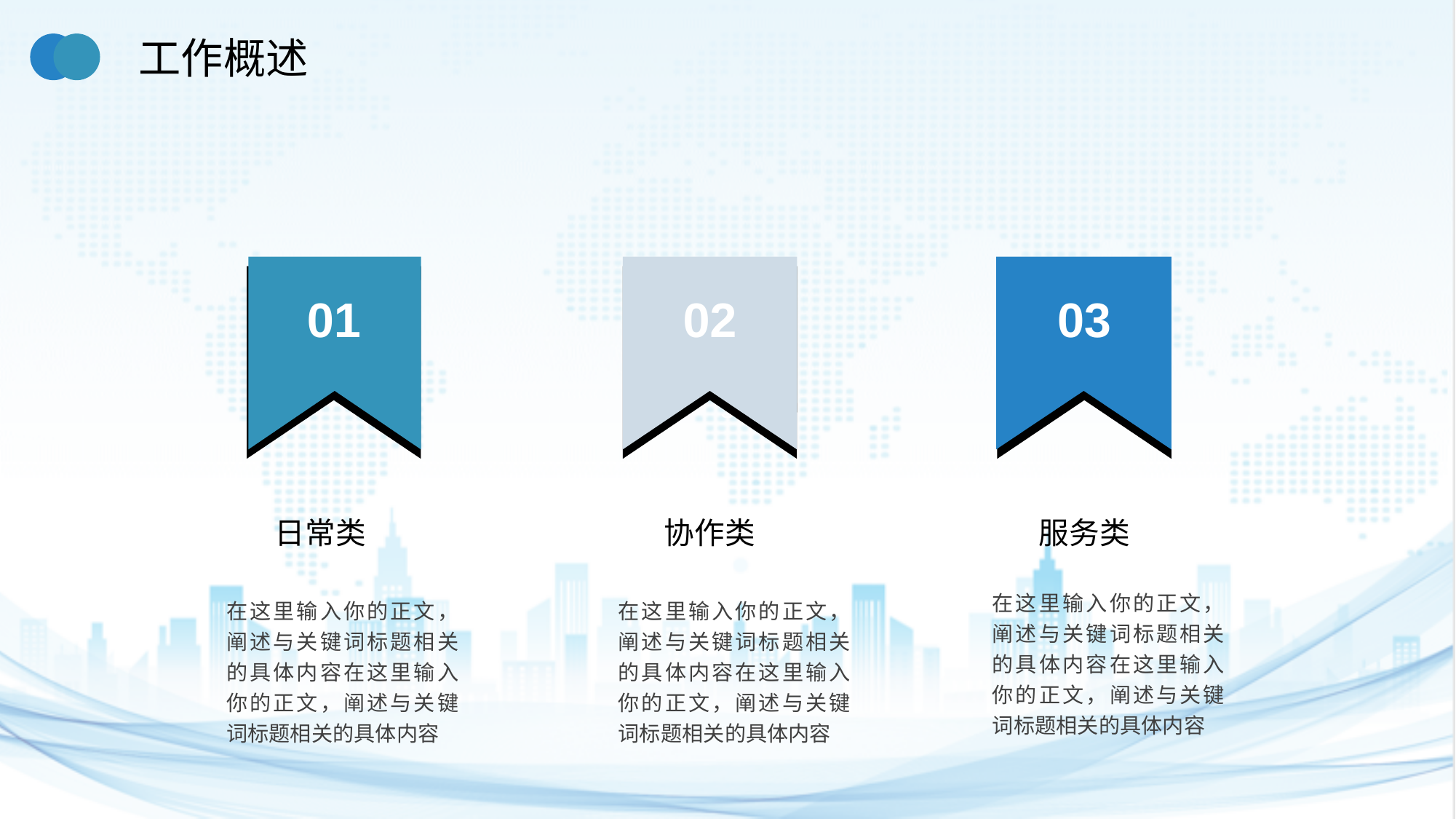

工作概述
日常类
协作类
服务类
在这里输入你的正文，阐述与关键词标题相关的具体内容在这里输入你的正文，阐述与关键词标题相关的具体内容
在这里输入你的正文，阐述与关键词标题相关的具体内容在这里输入你的正文，阐述与关键词标题相关的具体内容
在这里输入你的正文，阐述与关键词标题相关的具体内容在这里输入你的正文，阐述与关键词标题相关的具体内容